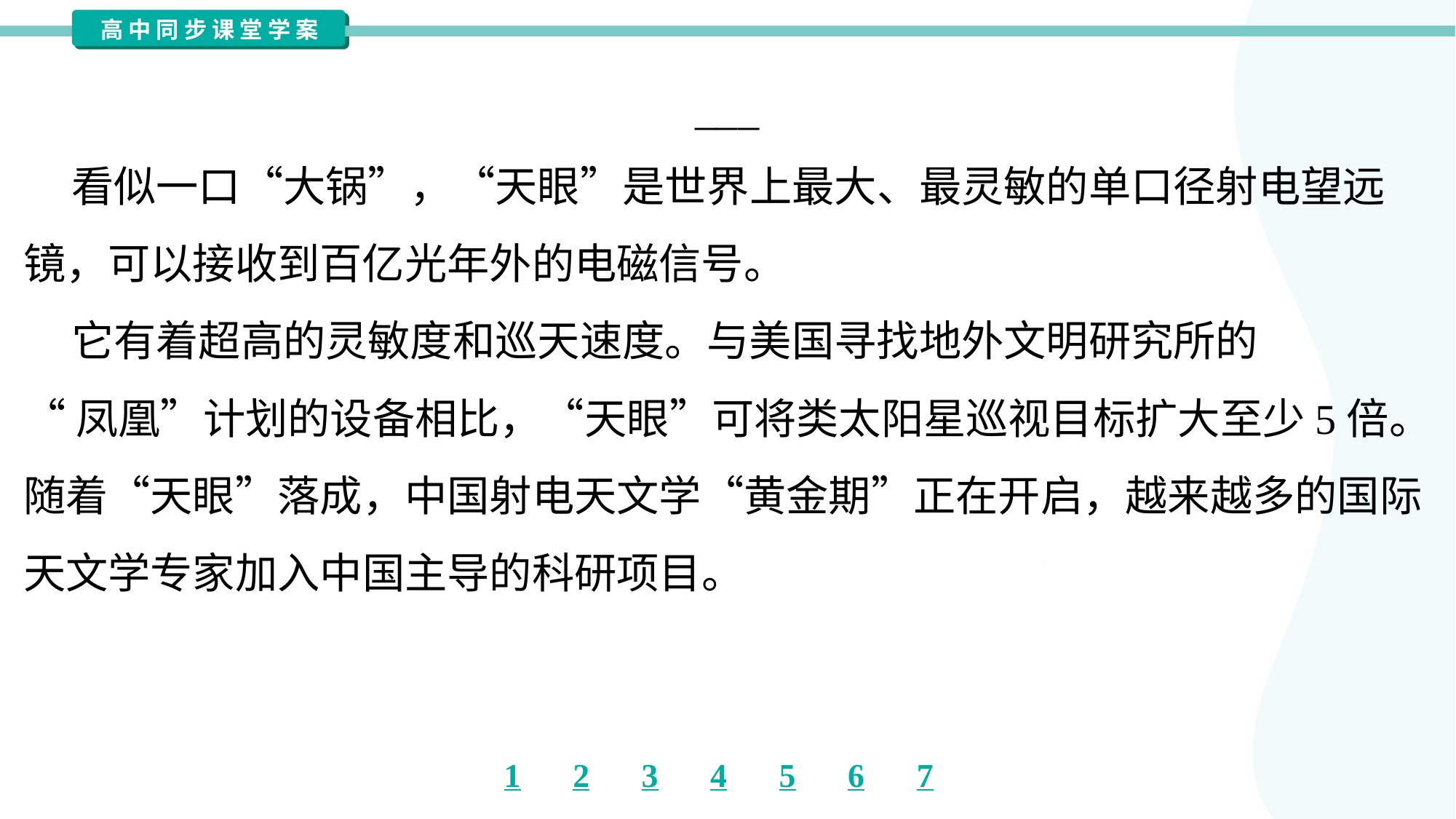

___
    看似一口“大锅”，“天眼”是世界上最大、最灵敏的单口径射电望远
镜，可以接收到百亿光年外的电磁信号。
    它有着超高的灵敏度和巡天速度。与美国寻找地外文明研究所的
“凤凰”计划的设备相比，“天眼”可将类太阳星巡视目标扩大至少5倍。
随着“天眼”落成，中国射电天文学“黄金期”正在开启，越来越多的国际
天文学专家加入中国主导的科研项目。